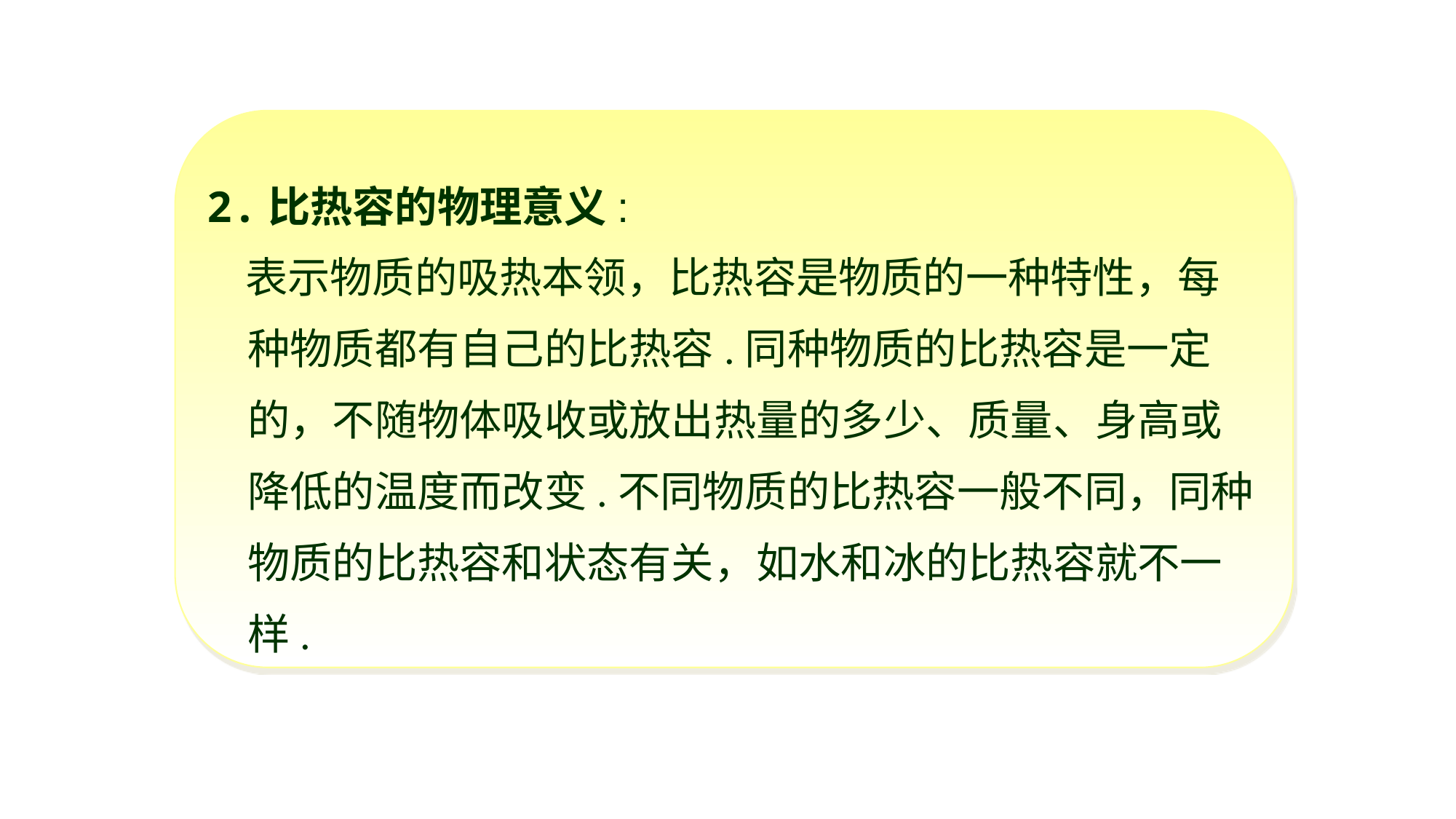

2.比热容的物理意义:
   表示物质的吸热本领，比热容是物质的一种特性，每种物质都有自己的比热容.同种物质的比热容是一定的，不随物体吸收或放出热量的多少、质量、身高或降低的温度而改变.不同物质的比热容一般不同，同种物质的比热容和状态有关，如水和冰的比热容就不一样.